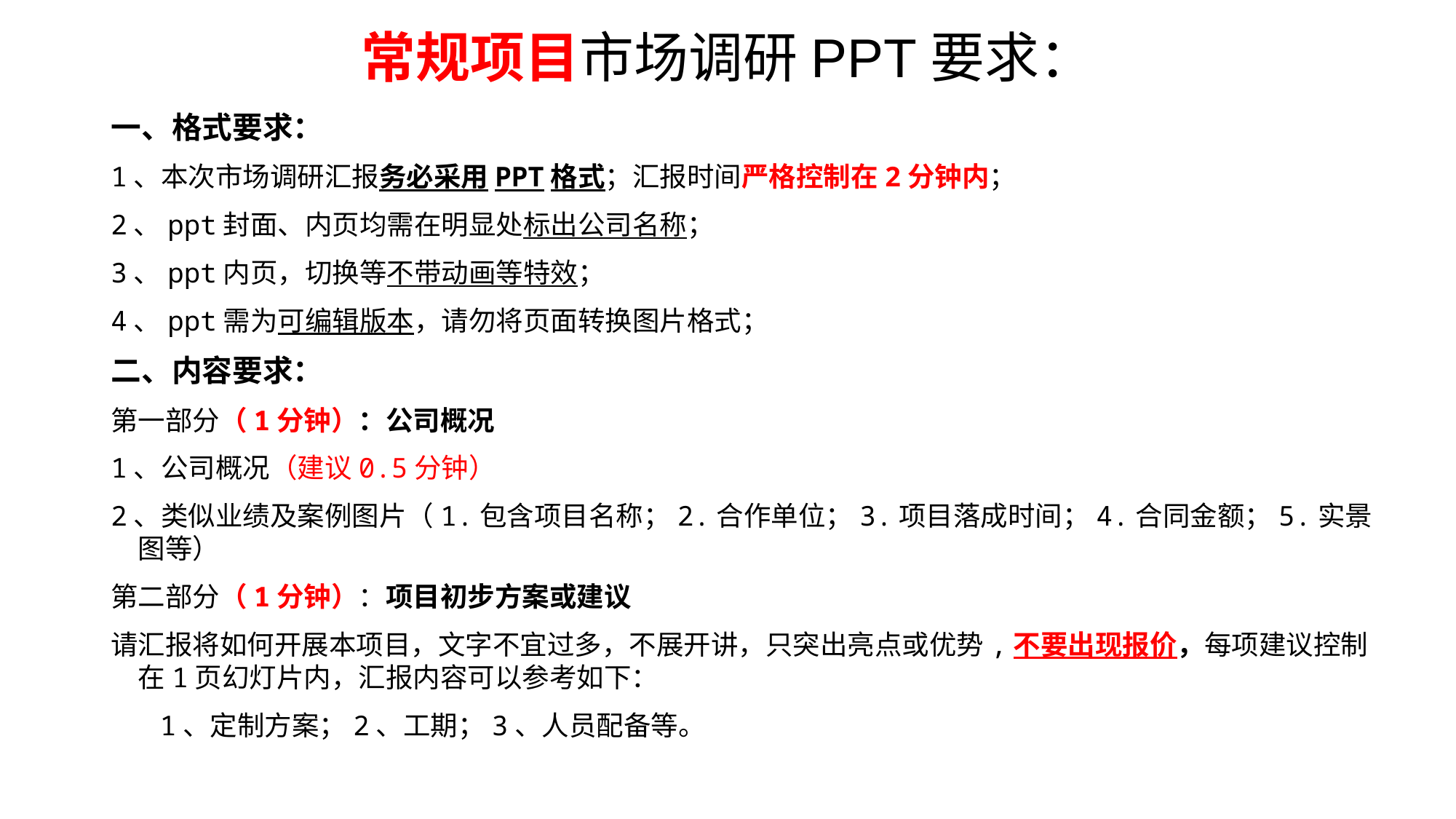

常规项目市场调研PPT要求：
一、格式要求：
1、本次市场调研汇报务必采用PPT格式；汇报时间严格控制在2分钟内；
2、ppt封面、内页均需在明显处标出公司名称；
3、ppt内页，切换等不带动画等特效；
4、ppt需为可编辑版本，请勿将页面转换图片格式；
二、内容要求：
第一部分（1分钟）：公司概况
1、公司概况（建议0.5分钟）
2、类似业绩及案例图片（1.包含项目名称；2.合作单位；3.项目落成时间；4.合同金额；5.实景图等）
第二部分（1分钟）：项目初步方案或建议
请汇报将如何开展本项目，文字不宜过多，不展开讲，只突出亮点或优势,不要出现报价，每项建议控制在1页幻灯片内，汇报内容可以参考如下：
   1、定制方案；2、工期；3、人员配备等。